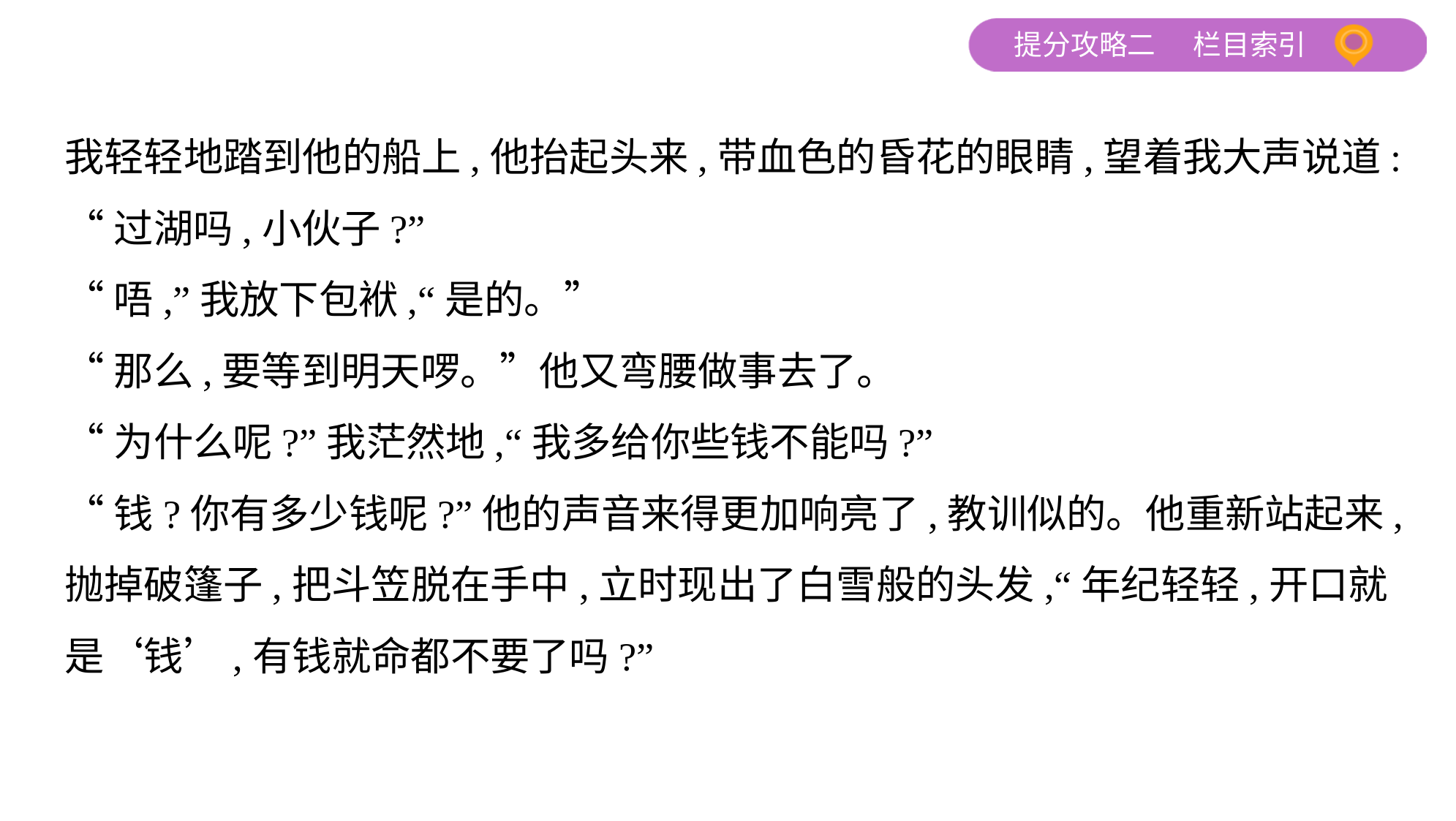

我轻轻地踏到他的船上,他抬起头来,带血色的昏花的眼睛,望着我大声说道:
“过湖吗,小伙子?”
“唔,”我放下包袱,“是的。”
“那么,要等到明天啰。”他又弯腰做事去了。
“为什么呢?”我茫然地,“我多给你些钱不能吗?”
“钱?你有多少钱呢?”他的声音来得更加响亮了,教训似的。他重新站起来,
抛掉破篷子,把斗笠脱在手中,立时现出了白雪般的头发,“年纪轻轻,开口就
是‘钱’,有钱就命都不要了吗?”